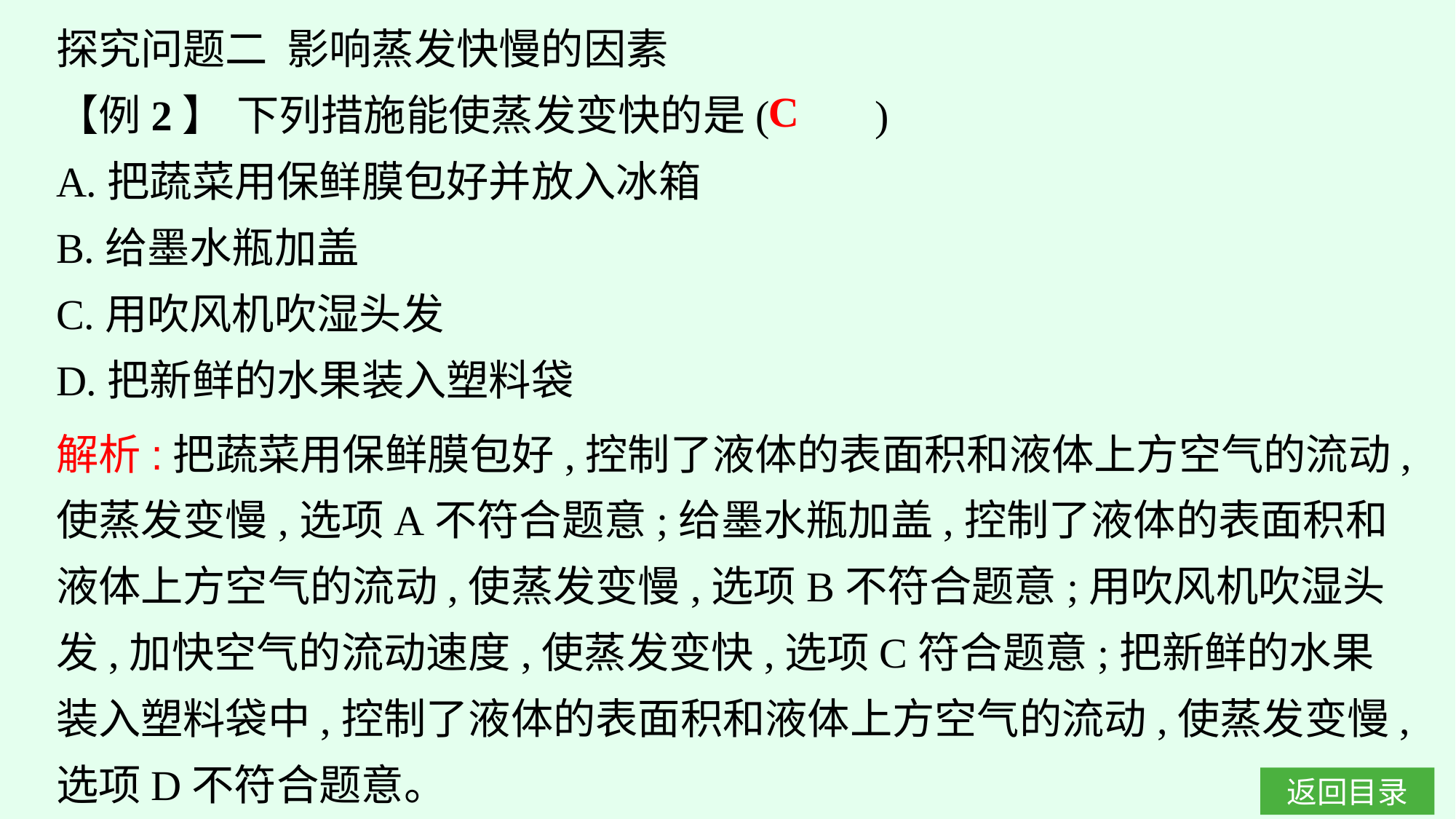

探究问题二  影响蒸发快慢的因素
【例2】 下列措施能使蒸发变快的是(　　)
A.把蔬菜用保鲜膜包好并放入冰箱
B.给墨水瓶加盖
C.用吹风机吹湿头发
D.把新鲜的水果装入塑料袋
C
解析:把蔬菜用保鲜膜包好,控制了液体的表面积和液体上方空气的流动,使蒸发变慢,选项A不符合题意;给墨水瓶加盖,控制了液体的表面积和液体上方空气的流动,使蒸发变慢,选项B不符合题意;用吹风机吹湿头发,加快空气的流动速度,使蒸发变快,选项C符合题意;把新鲜的水果装入塑料袋中,控制了液体的表面积和液体上方空气的流动,使蒸发变慢,选项D不符合题意。